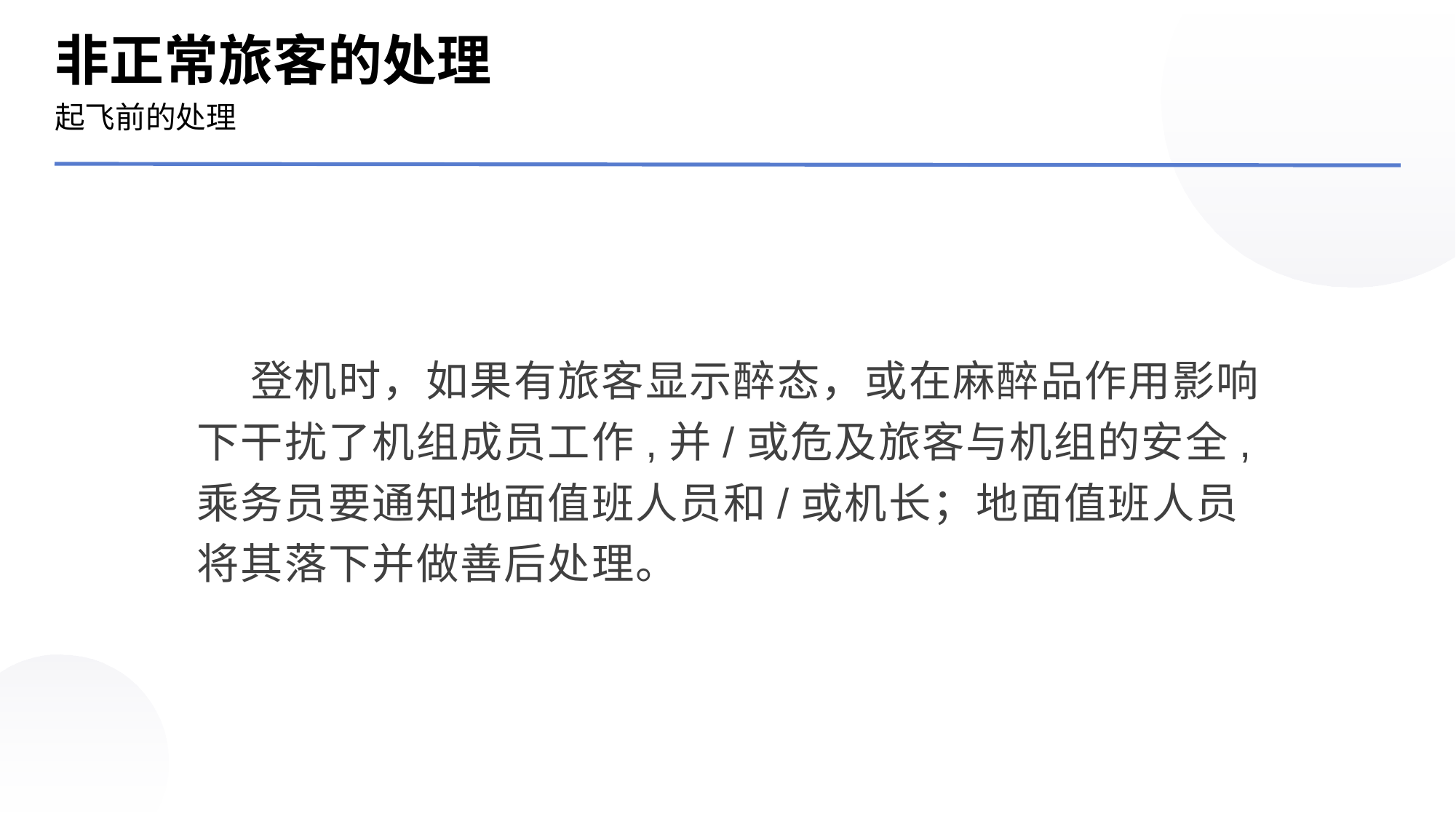

非正常旅客的处理
起飞前的处理
    登机时，如果有旅客显示醉态，或在麻醉品作用影响下干扰了机组成员工作,并/或危及旅客与机组的安全,乘务员要通知地面值班人员和/或机长；地面值班人员将其落下并做善后处理。